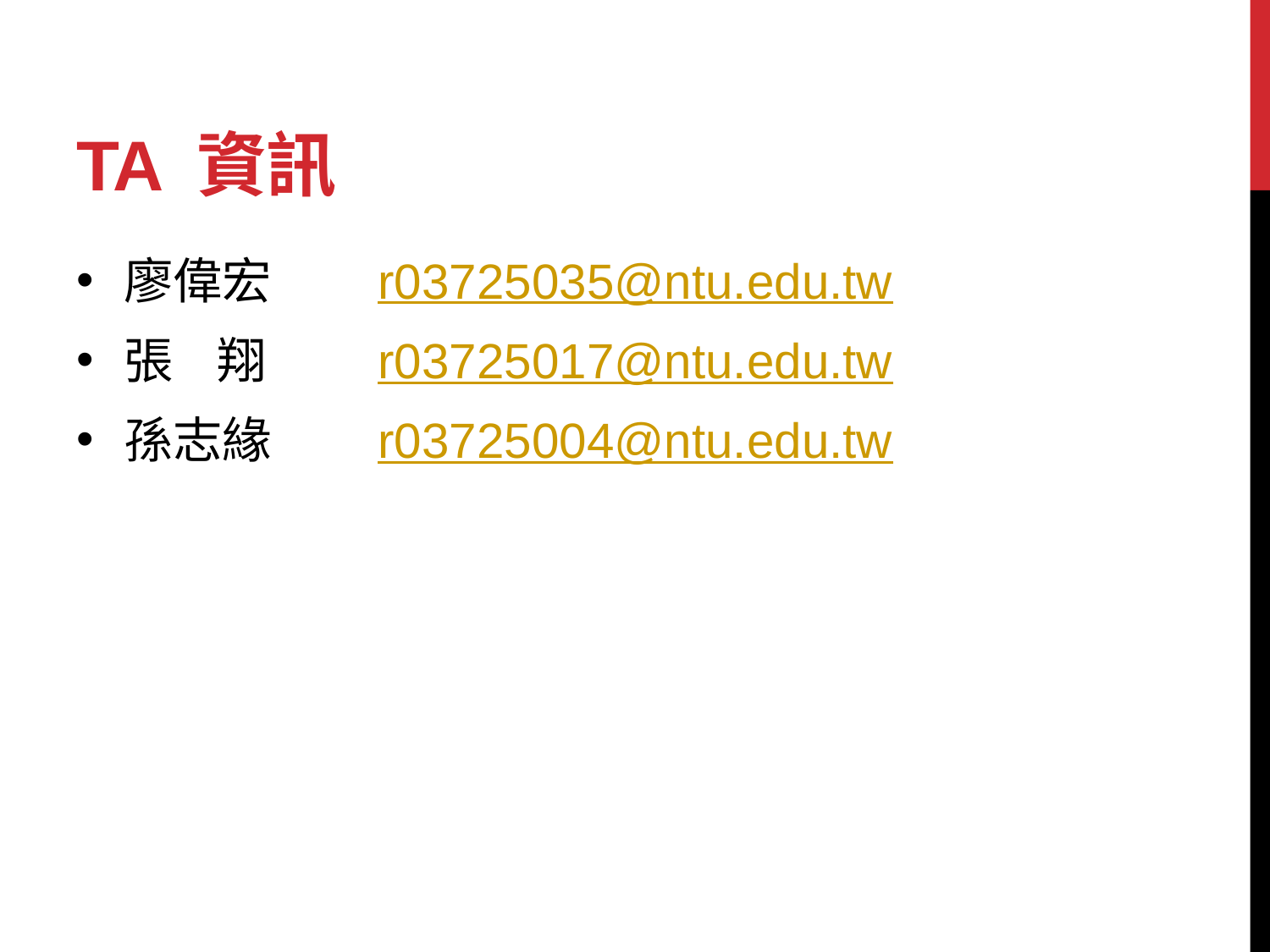

# TA 資訊
廖偉宏	r03725035@ntu.edu.tw
張    翔	r03725017@ntu.edu.tw
孫志緣	r03725004@ntu.edu.tw